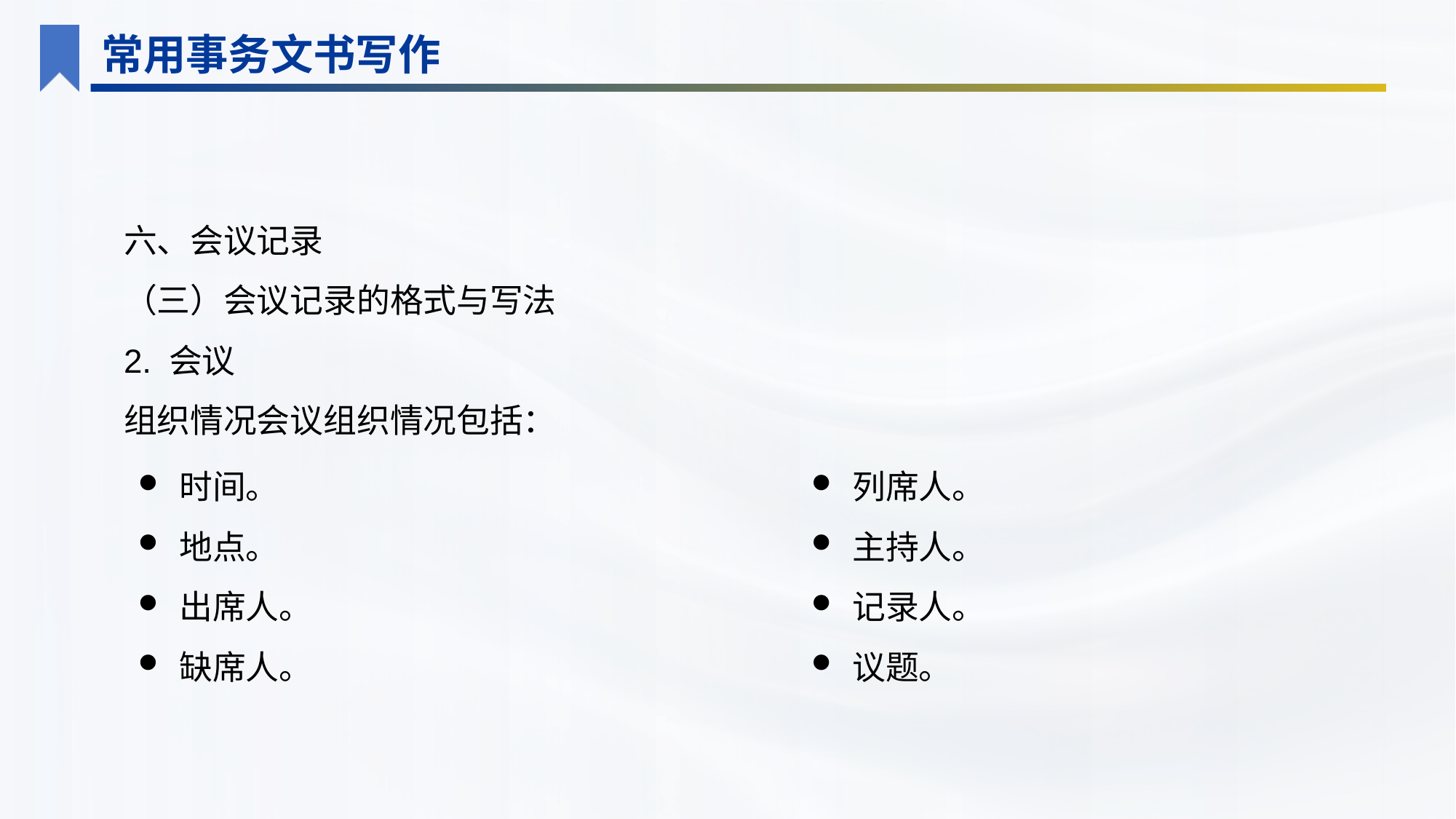

常用事务文书写作
六、会议记录
（三）会议记录的格式与写法
2. 会议
组织情况会议组织情况包括：
时间。
地点。
出席人。
缺席人。
列席人。
主持人。
记录人。
议题。